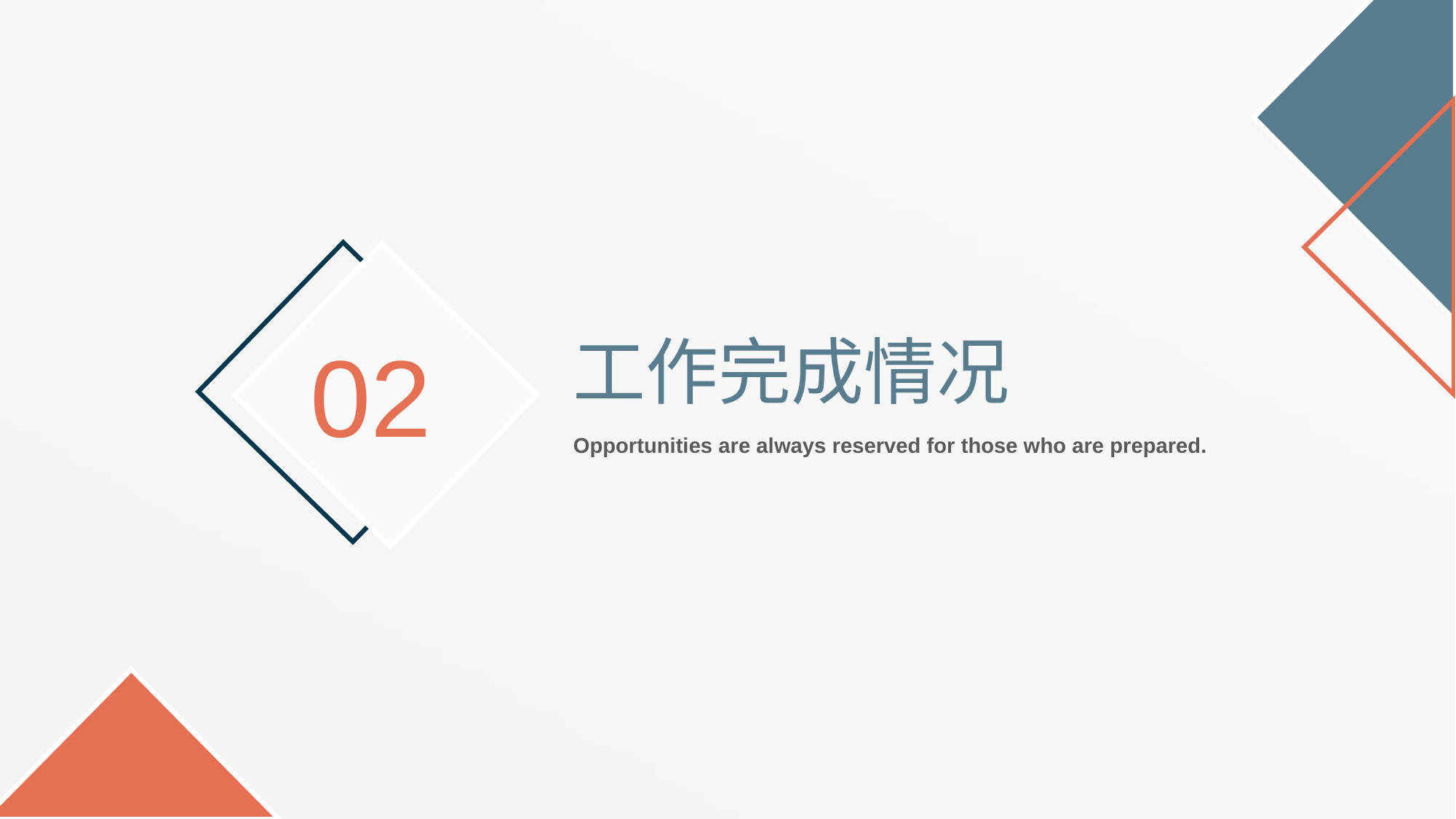

工作完成情况
02
Opportunities are always reserved for those who are prepared.